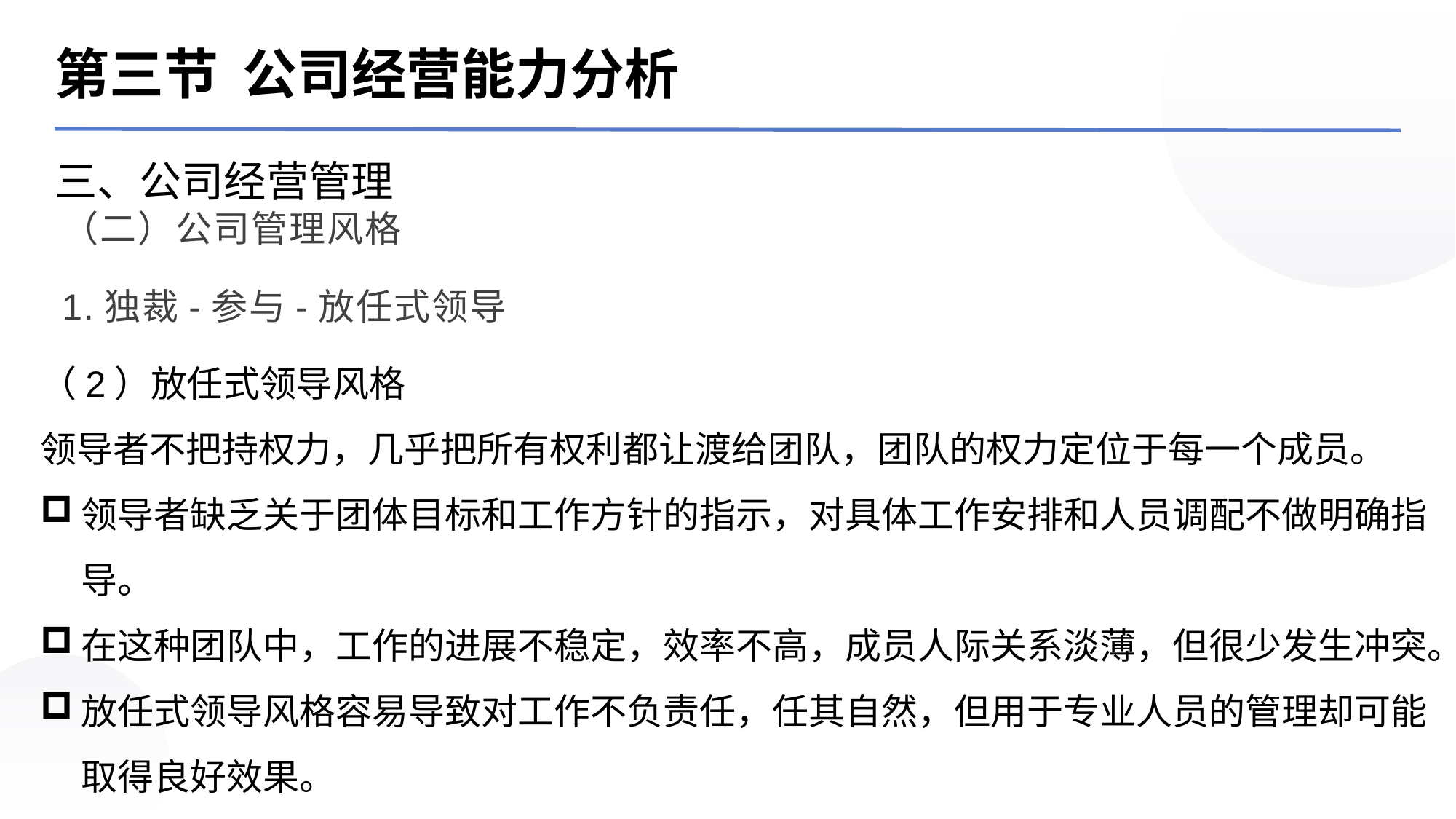

第三节  公司经营能力分析
三、公司经营管理
（二）公司管理风格
1.独裁-参与-放任式领导
（2）放任式领导风格
领导者不把持权力，几乎把所有权利都让渡给团队，团队的权力定位于每一个成员。领导者缺乏关于团体目标和工作方针的指示，对具体工作安排和人员调配不做明确指导。
在这种团队中，工作的进展不稳定，效率不高，成员人际关系淡薄，但很少发生冲突。
放任式领导风格容易导致对工作不负责任，任其自然，但用于专业人员的管理却可能取得良好效果。

57